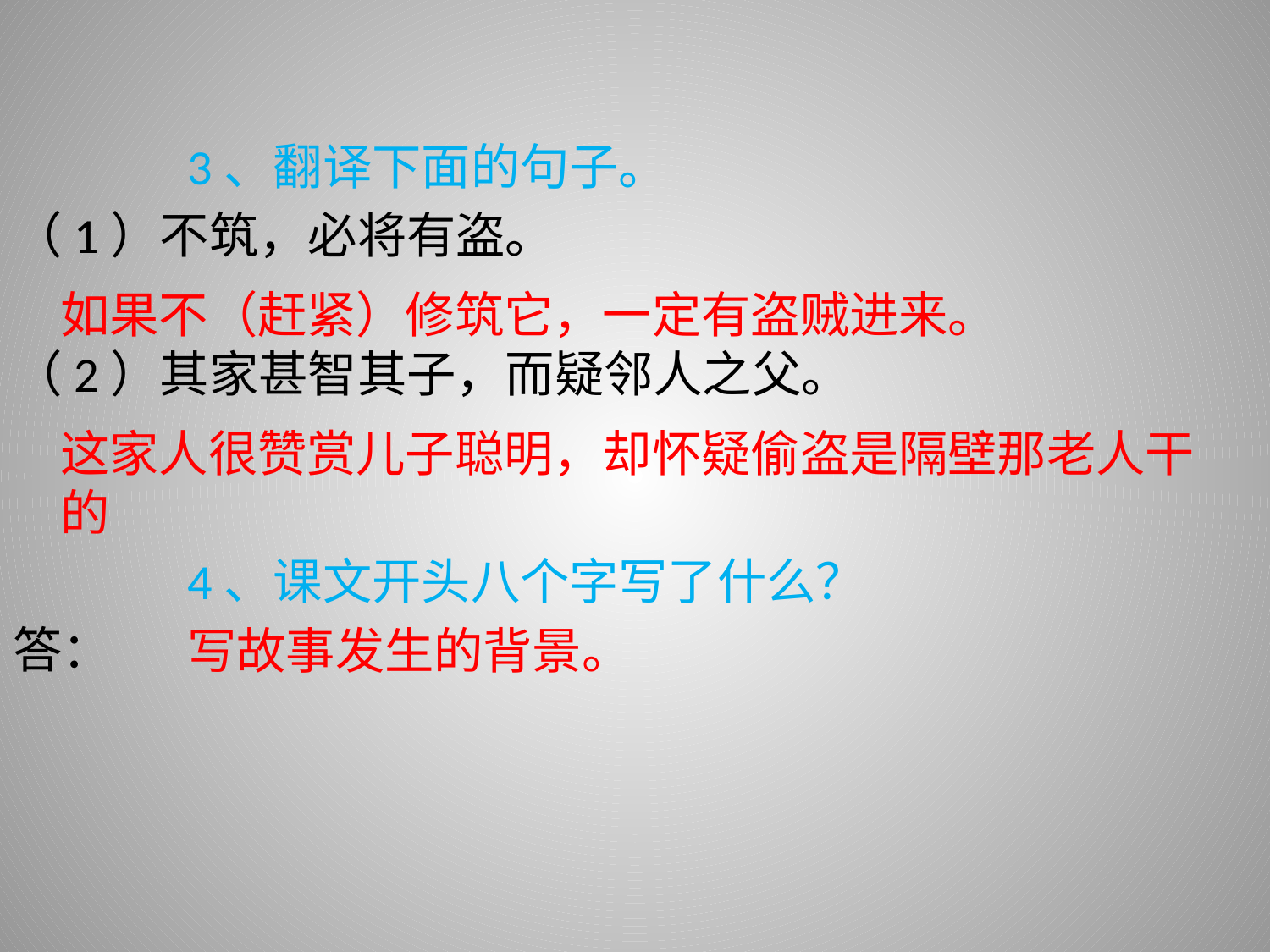

3、翻译下面的句子。
（1）不筑，必将有盗。

（2）其家甚智其子，而疑邻人之父。

		4、课文开头八个字写了什么？
答：

	如果不（赶紧）修筑它，一定有盗贼进来。

	这家人很赞赏儿子聪明，却怀疑偷盗是隔壁那老人干的

		写故事发生的背景。